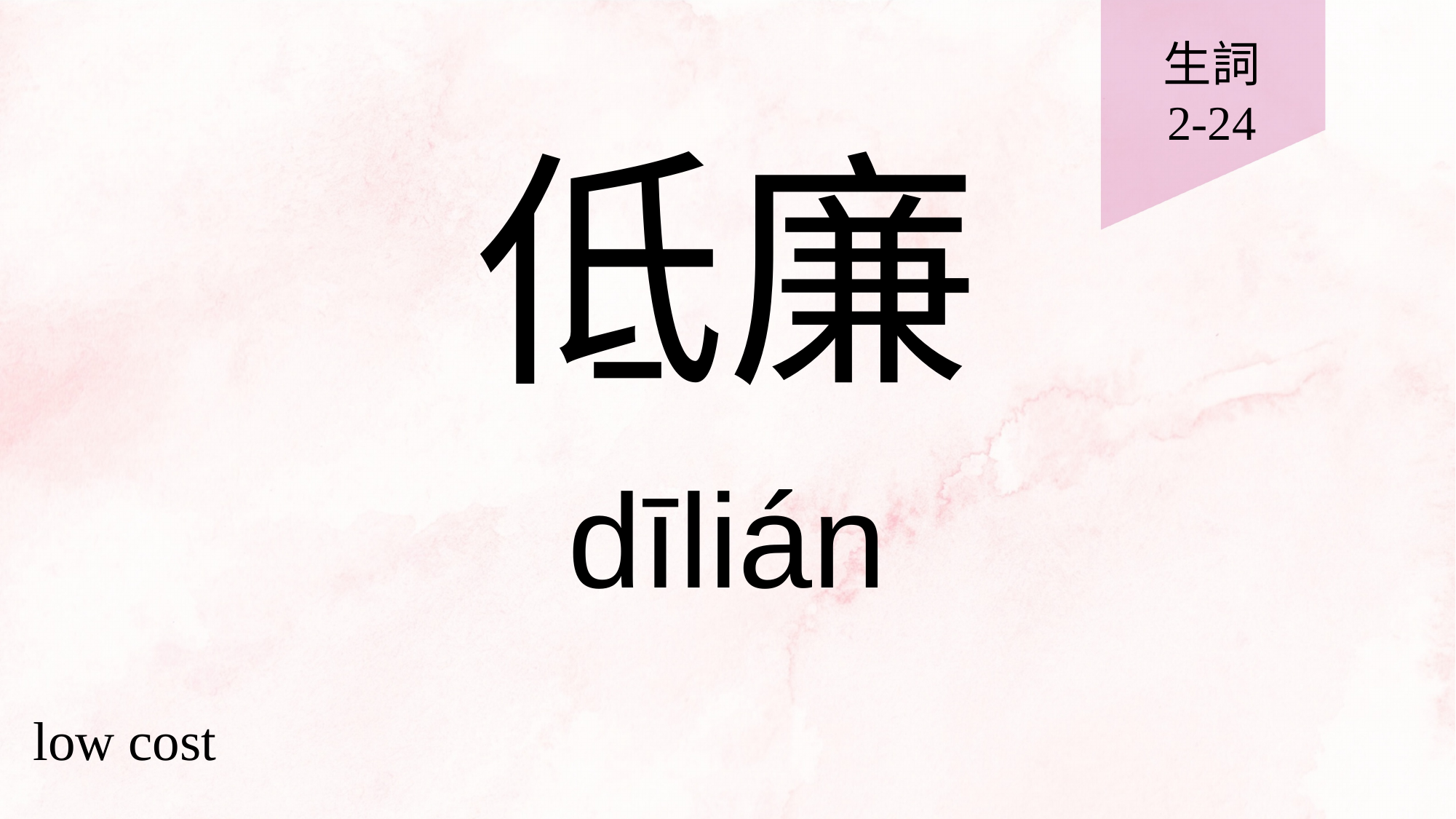

生詞
2-24
# 低廉
dīlián
low cost